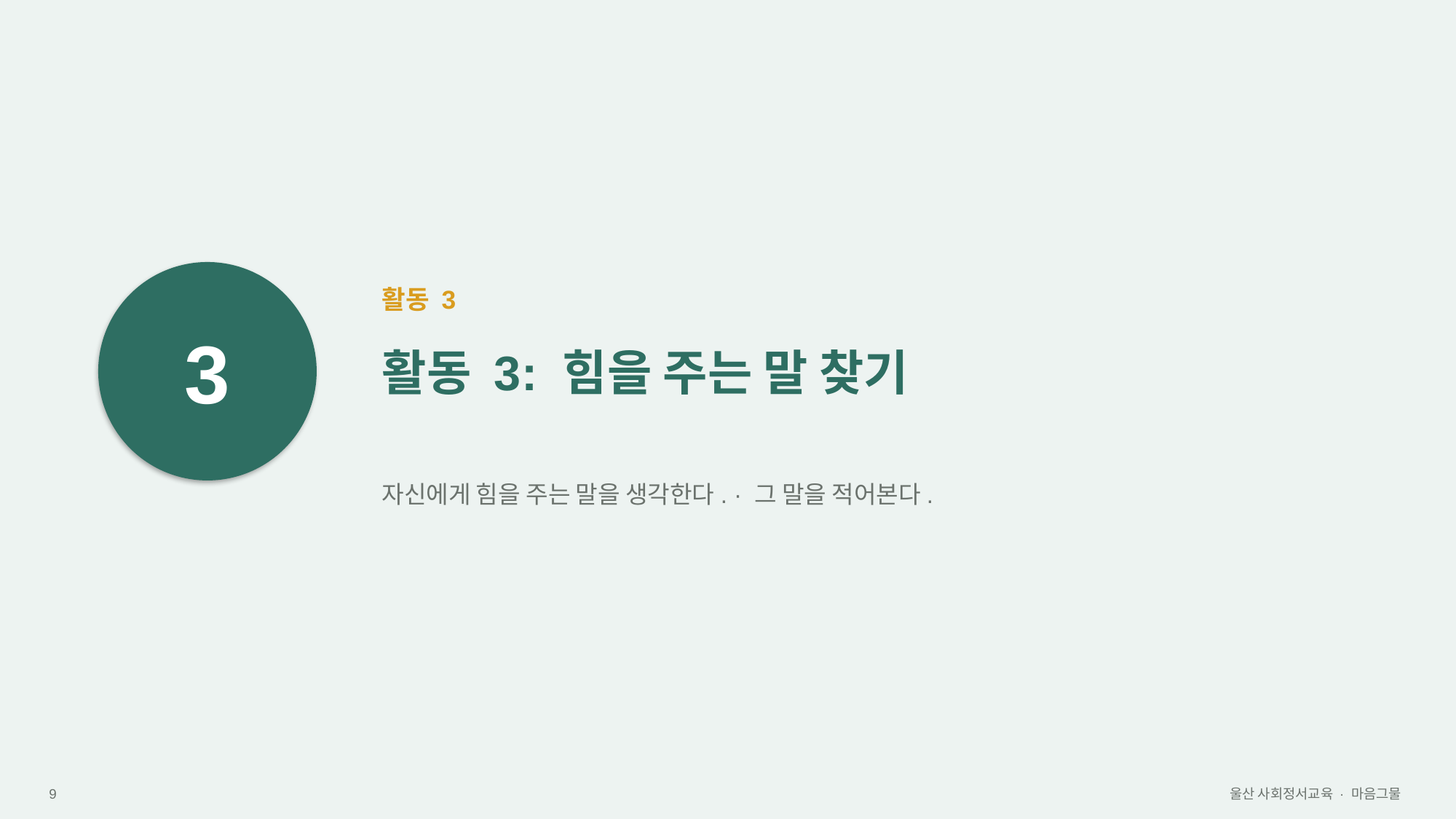

3
활동 3
활동 3: 힘을 주는 말 찾기
자신에게 힘을 주는 말을 생각한다. · 그 말을 적어본다.
9
울산 사회정서교육 · 마음그물